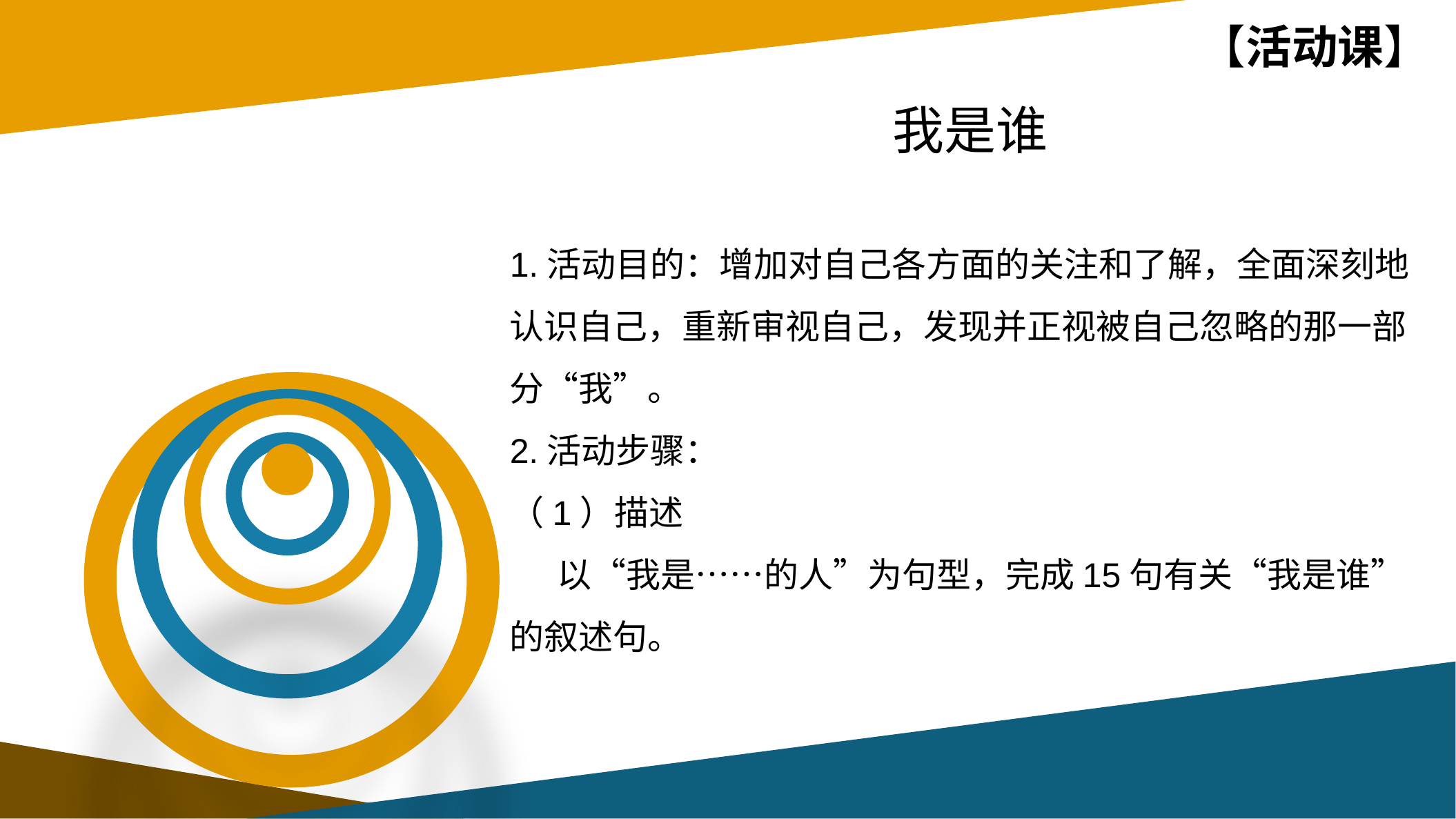

【活动课】
我是谁

1.活动目的：增加对自己各方面的关注和了解，全面深刻地认识自己，重新审视自己，发现并正视被自己忽略的那一部分“我”。
2.活动步骤：
（1）描述
     以“我是……的人”为句型，完成15句有关“我是谁”的叙述句。